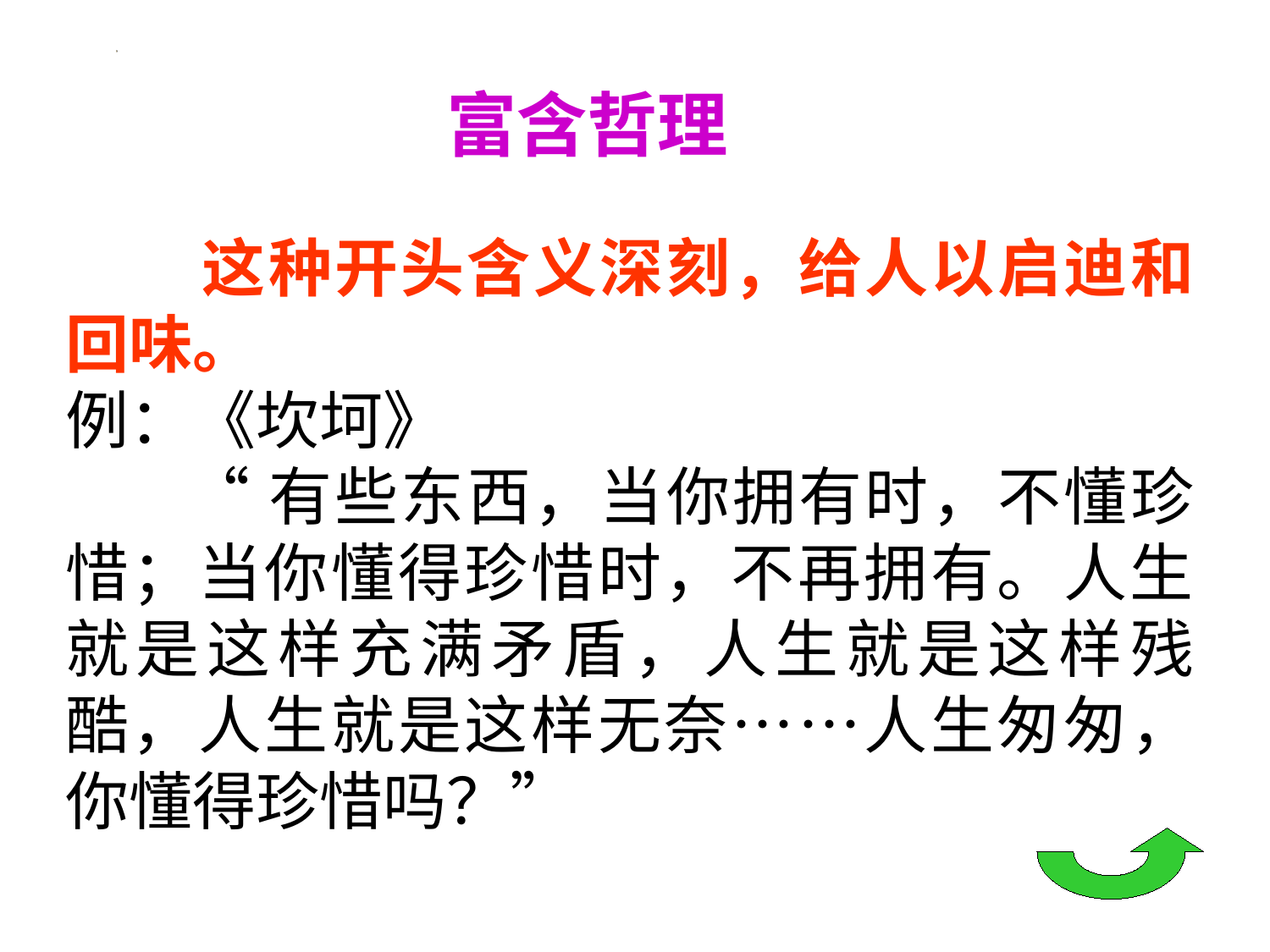

富含哲理
       这种开头含义深刻，给人以启迪和回味。
例：《坎坷》
       “有些东西，当你拥有时，不懂珍惜；当你懂得珍惜时，不再拥有。人生就是这样充满矛盾，人生就是这样残酷，人生就是这样无奈……人生匆匆，你懂得珍惜吗？”